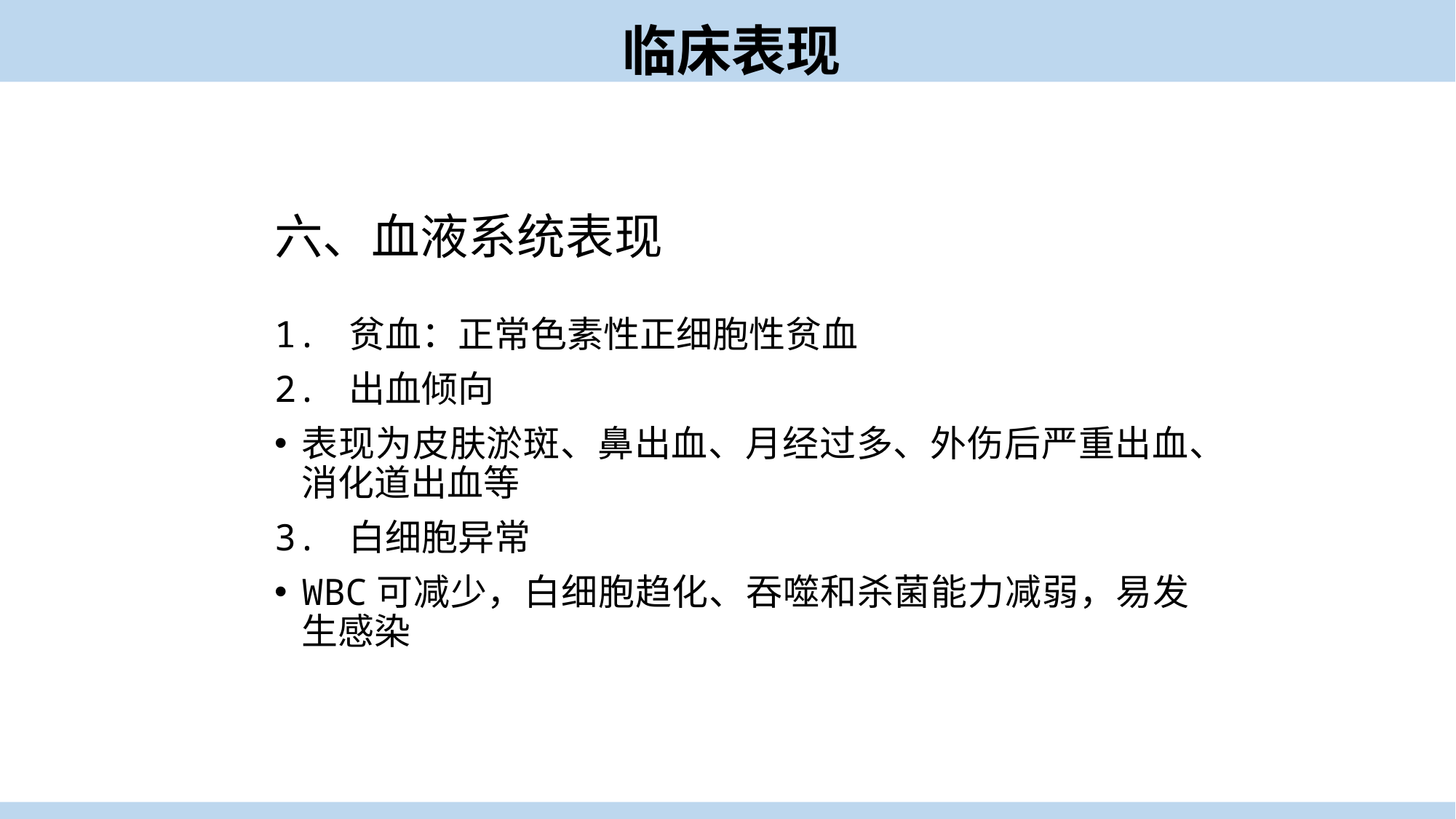

临床表现
六、血液系统表现
1. 贫血：正常色素性正细胞性贫血
2. 出血倾向
表现为皮肤淤斑、鼻出血、月经过多、外伤后严重出血、消化道出血等
3. 白细胞异常
WBC可减少，白细胞趋化、吞噬和杀菌能力减弱，易发生感染